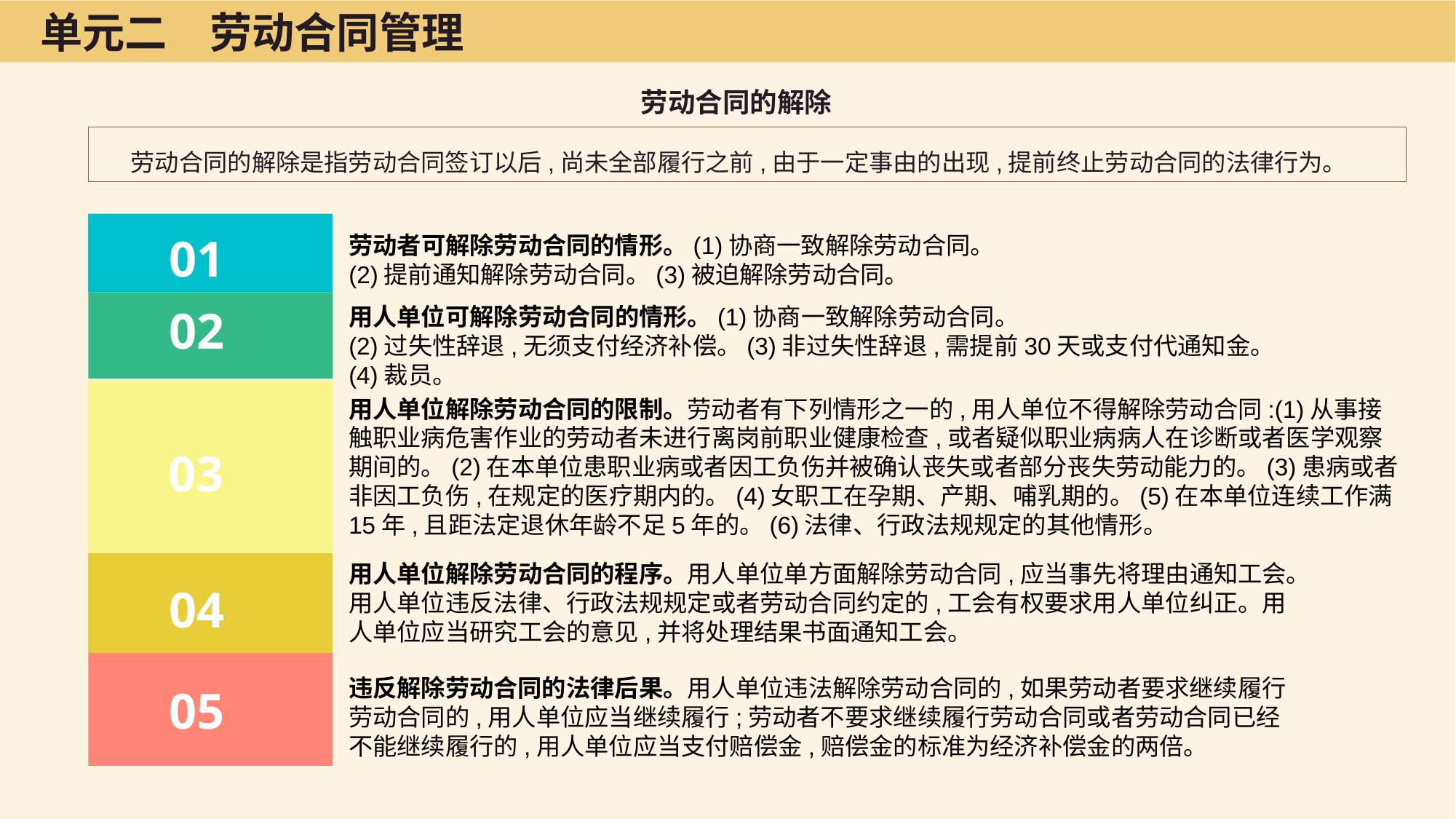

单元二　劳动合同管理
劳动合同的解除
劳动合同的解除是指劳动合同签订以后,尚未全部履行之前,由于一定事由的出现,提前终止劳动合同的法律行为。

01
劳动者可解除劳动合同的情形。(1)协商一致解除劳动合同。
(2)提前通知解除劳动合同。(3)被迫解除劳动合同。

02
用人单位可解除劳动合同的情形。(1)协商一致解除劳动合同。
(2)过失性辞退,无须支付经济补偿。(3)非过失性辞退,需提前30天或支付代通知金。(4)裁员。

03
用人单位解除劳动合同的限制。劳动者有下列情形之一的,用人单位不得解除劳动合同:(1)从事接触职业病危害作业的劳动者未进行离岗前职业健康检查,或者疑似职业病病人在诊断或者医学观察期间的。(2)在本单位患职业病或者因工负伤并被确认丧失或者部分丧失劳动能力的。(3)患病或者非因工负伤,在规定的医疗期内的。(4)女职工在孕期、产期、哺乳期的。(5)在本单位连续工作满15年,且距法定退休年龄不足5年的。(6)法律、行政法规规定的其他情形。
用人单位解除劳动合同的程序。用人单位单方面解除劳动合同,应当事先将理由通知工会。用人单位违反法律、行政法规规定或者劳动合同约定的,工会有权要求用人单位纠正。用人单位应当研究工会的意见,并将处理结果书面通知工会。

04

05
违反解除劳动合同的法律后果。用人单位违法解除劳动合同的,如果劳动者要求继续履行劳动合同的,用人单位应当继续履行;劳动者不要求继续履行劳动合同或者劳动合同已经不能继续履行的,用人单位应当支付赔偿金,赔偿金的标准为经济补偿金的两倍。